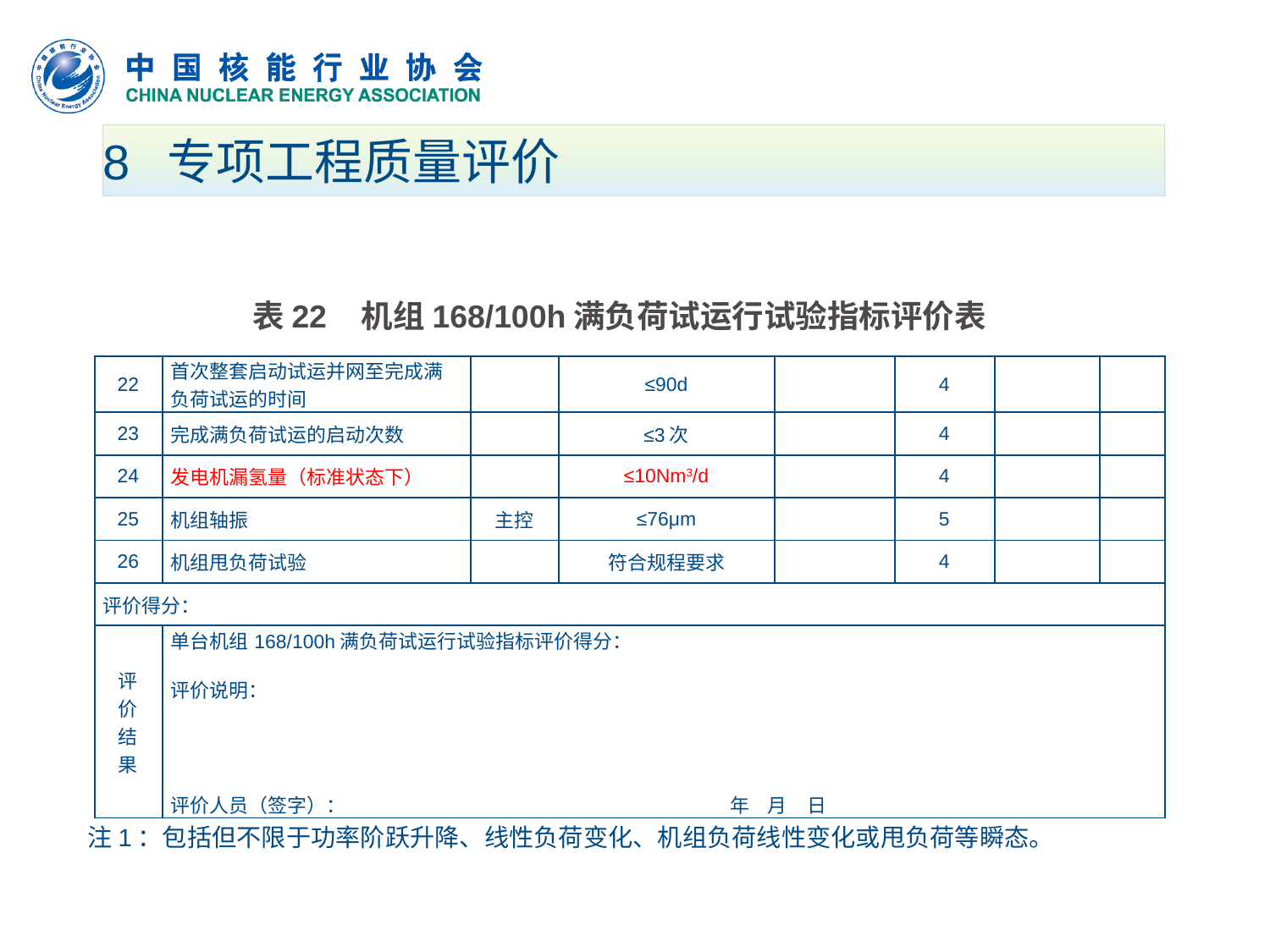

# 8  专项工程质量评价
                         表22   机组168/100h满负荷试运行试验指标评价表

| 22 | 首次整套启动试运并网至完成满负荷试运的时间 |  | ≤90d |  | 4 |  |  |
| --- | --- | --- | --- | --- | --- | --- | --- |
| 23 | 完成满负荷试运的启动次数 |  | ≤3次 |  | 4 |  |  |
| 24 | 发电机漏氢量（标准状态下） |  | ≤10Nm3/d |  | 4 |  |  |
| 25 | 机组轴振 | 主控 | ≤76μm |  | 5 |  |  |
| 26 | 机组甩负荷试验 |  | 符合规程要求 |  | 4 |  |  |
| 评价得分： |  |  |  |  |  |  |  |
| 评 价 结 果 | 单台机组168/100h满负荷试运行试验指标评价得分： 评价说明：     评价人员（签字）： 年 月 日 |  |  |  |  |  |  |
注1：包括但不限于功率阶跃升降、线性负荷变化、机组负荷线性变化或甩负荷等瞬态。